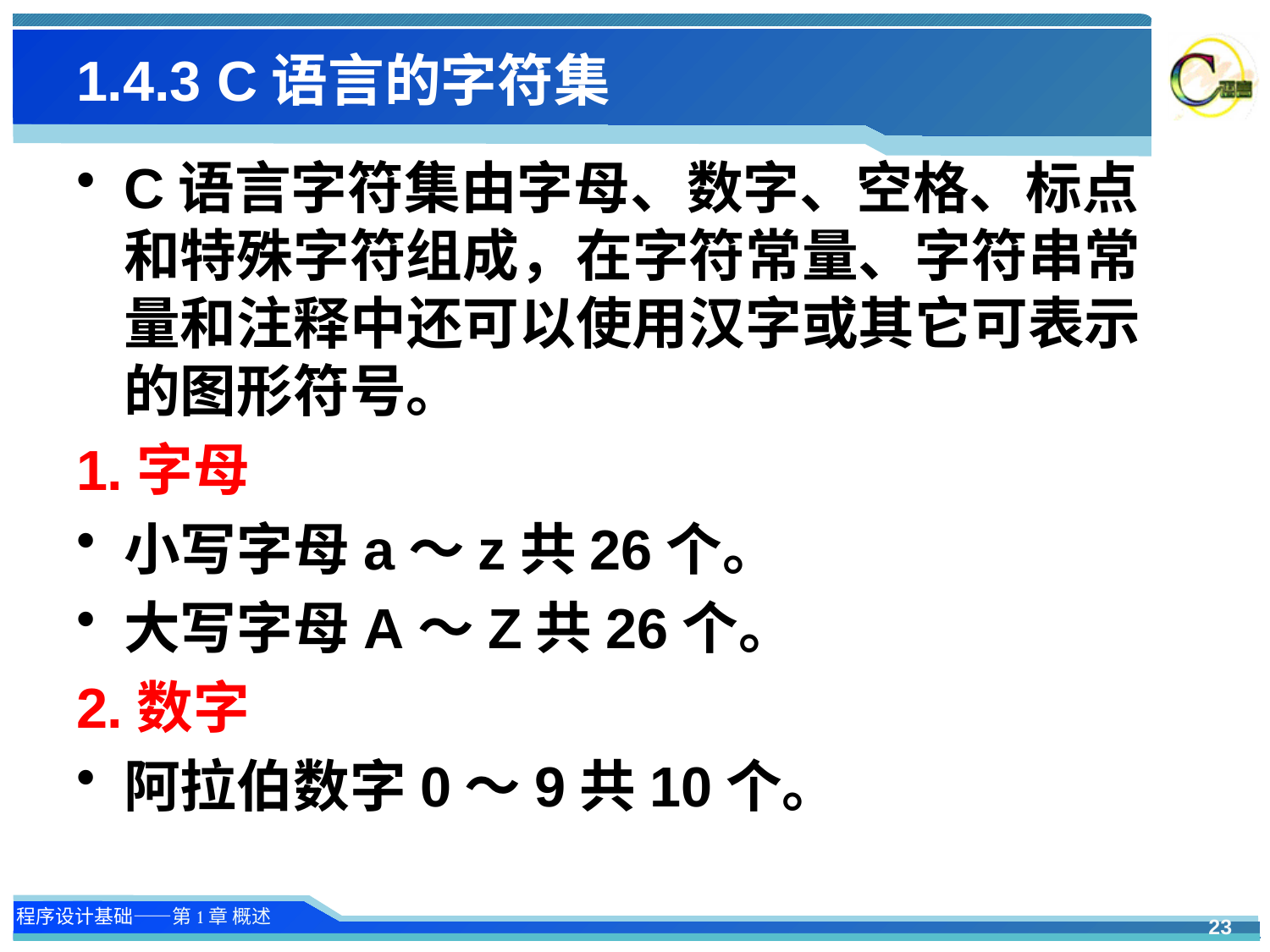

# 1.4.3 C语言的字符集
C语言字符集由字母、数字、空格、标点和特殊字符组成，在字符常量、字符串常量和注释中还可以使用汉字或其它可表示的图形符号。
1.字母
小写字母a～z共26个。
大写字母A～Z共26个。
2.数字
阿拉伯数字0～9共10个。
23